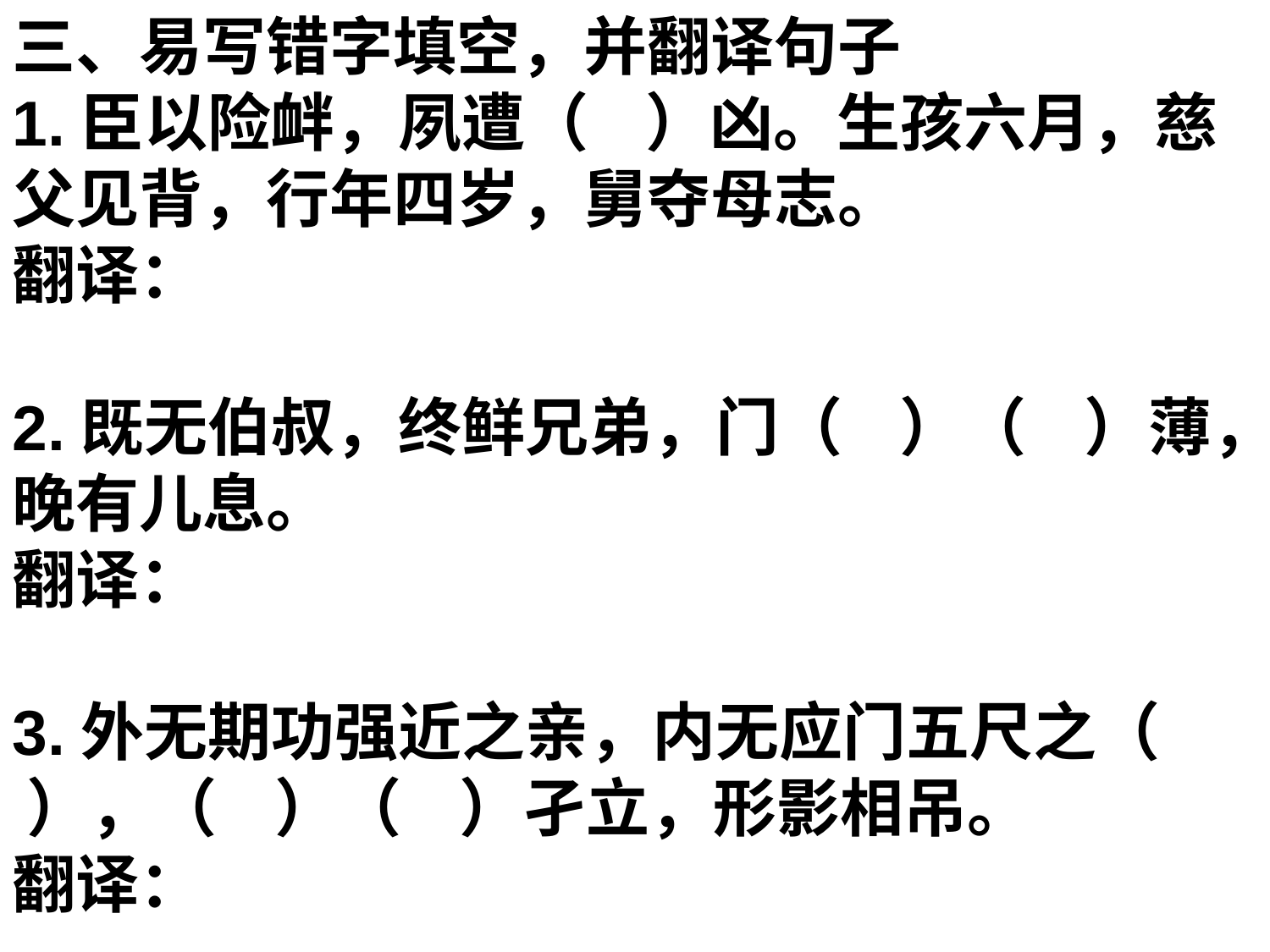

三、易写错字填空，并翻译句子
1.臣以险衅，夙遭（    ）凶。生孩六月，慈父见背，行年四岁，舅夺母志。
翻译：
2.既无伯叔，终鲜兄弟，门（    ）（    ）薄，晚有儿息。
翻译：
3.外无期功强近之亲，内无应门五尺之（    ），（    ）（    ）孑立，形影相吊。
翻译：